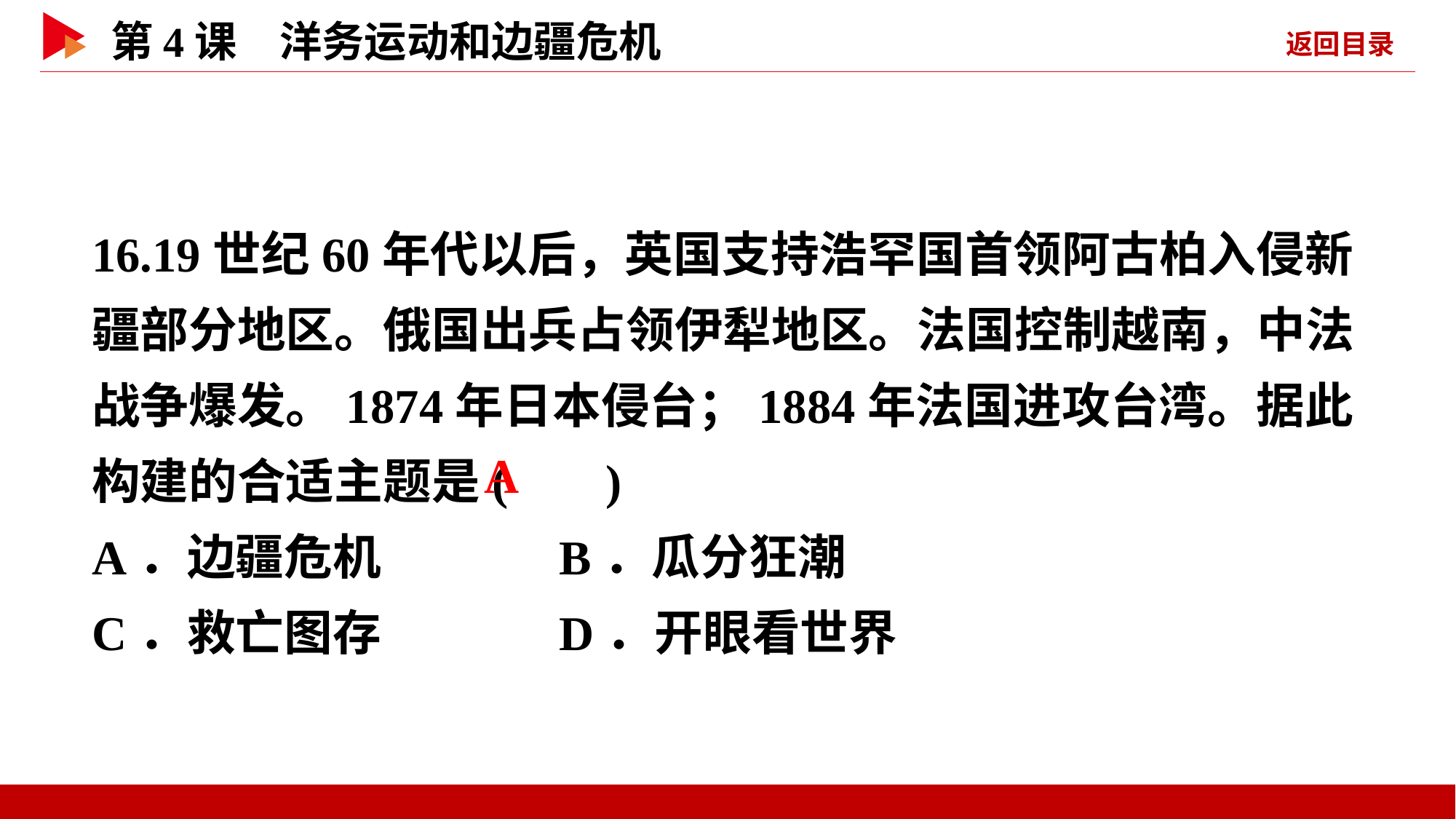

16.19世纪60年代以后，英国支持浩罕国首领阿古柏入侵新疆部分地区。俄国出兵占领伊犁地区。法国控制越南，中法战争爆发。1874年日本侵台；1884年法国进攻台湾。据此构建的合适主题是(        )
A．边疆危机               B．瓜分狂潮
C．救亡图存               D．开眼看世界
   A